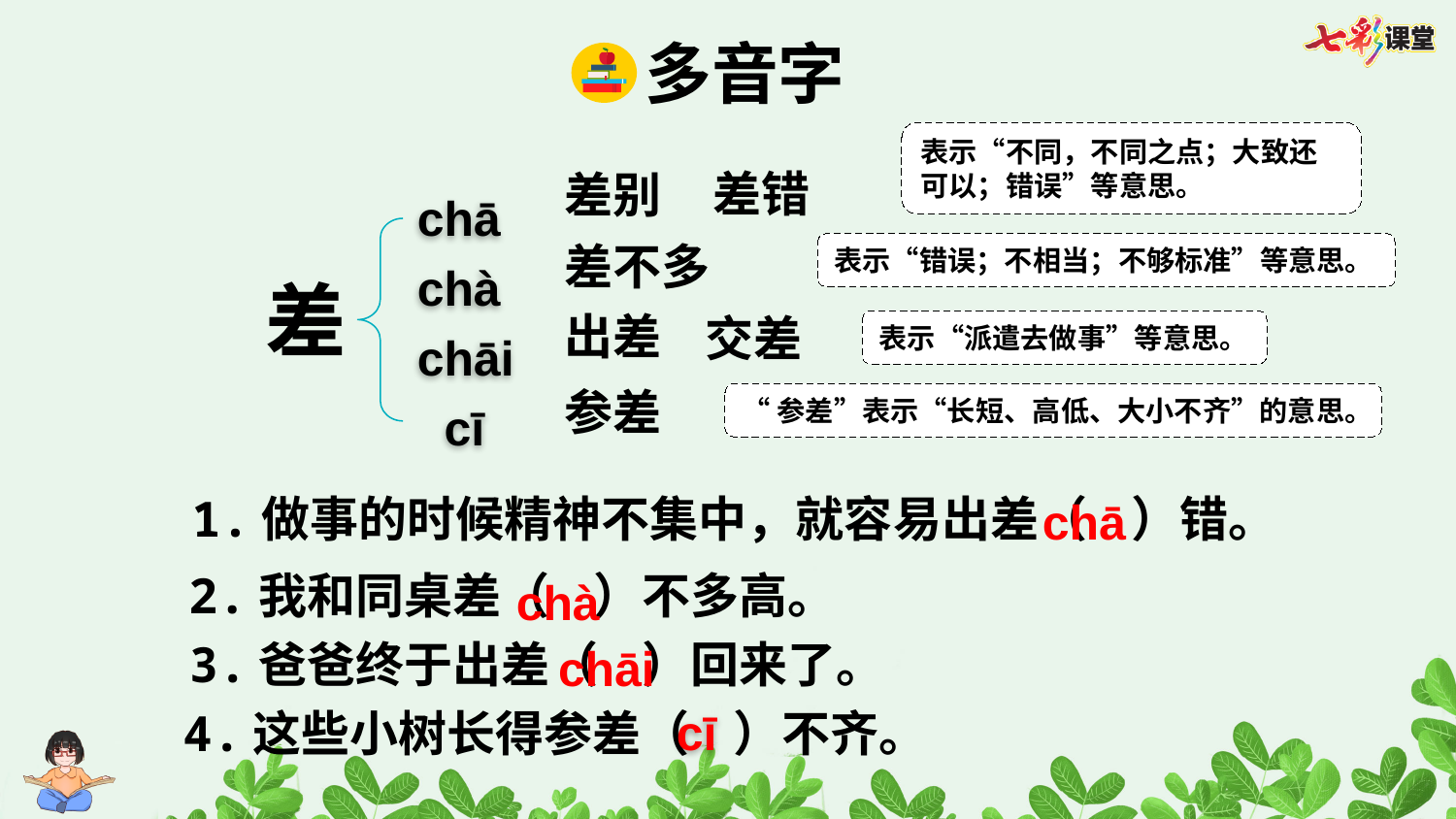

多音字

表示“不同，不同之点；大致还可以；错误”等意思。
差错
差别
chā
chà
chāi
  cī

差不多
表示“错误；不相当；不够标准”等意思。
差
出差
交差
表示“派遣去做事”等意思。
参差
“参差”表示“长短、高低、大小不齐”的意思。
chā
1.做事的时候精神不集中，就容易出差（    ）错。
chà
2.我和同桌差（    ）不多高。
chāi
3.爸爸终于出差（    ）回来了。
  cī
4.这些小树长得参差（    ）不齐。